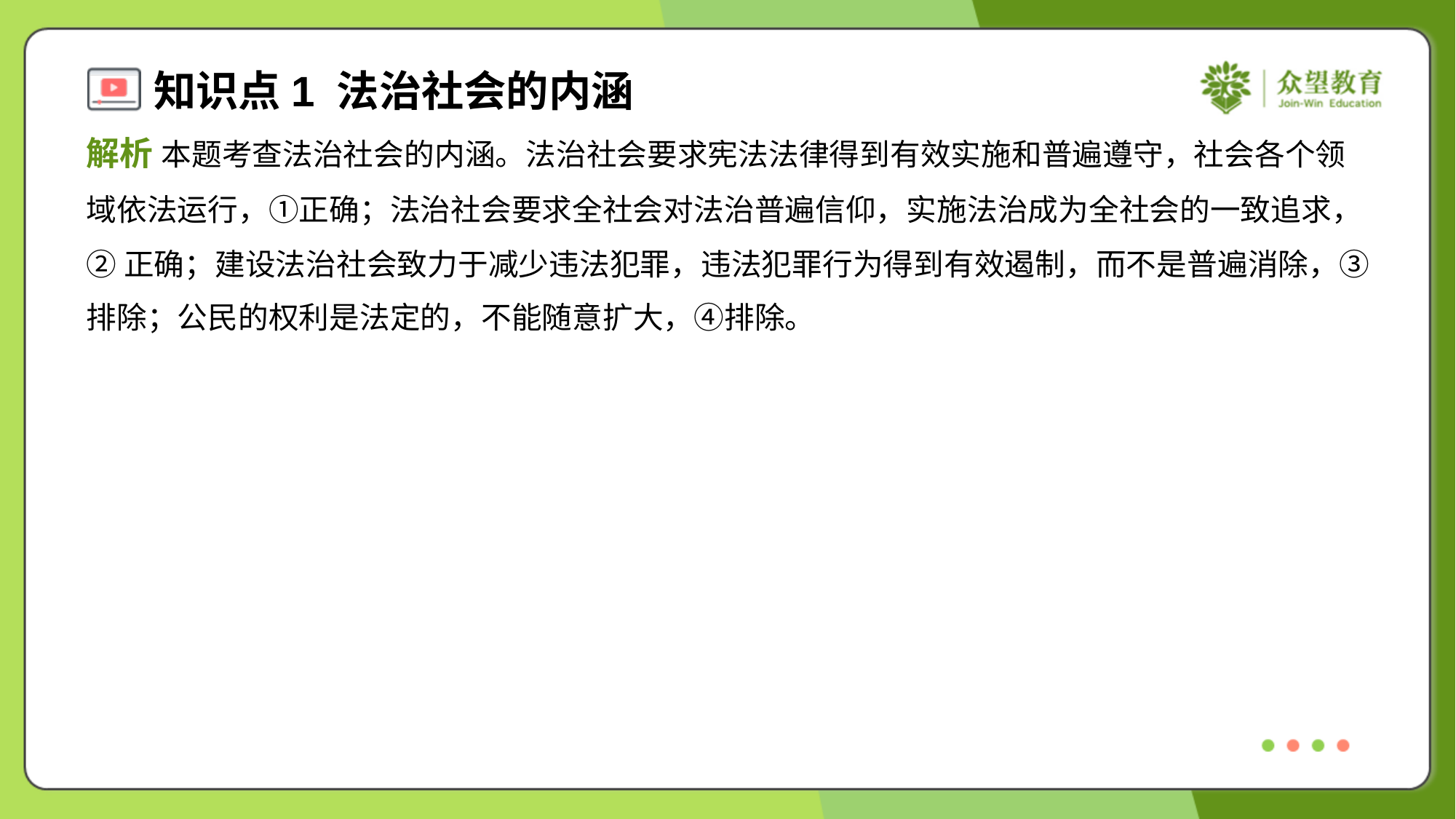

解析 本题考查法治社会的内涵。法治社会要求宪法法律得到有效实施和普遍遵守，社会各个领
域依法运行，①正确；法治社会要求全社会对法治普遍信仰，实施法治成为全社会的一致追求，
②正确；建设法治社会致力于减少违法犯罪，违法犯罪行为得到有效遏制，而不是普遍消除，③
排除；公民的权利是法定的，不能随意扩大，④排除。